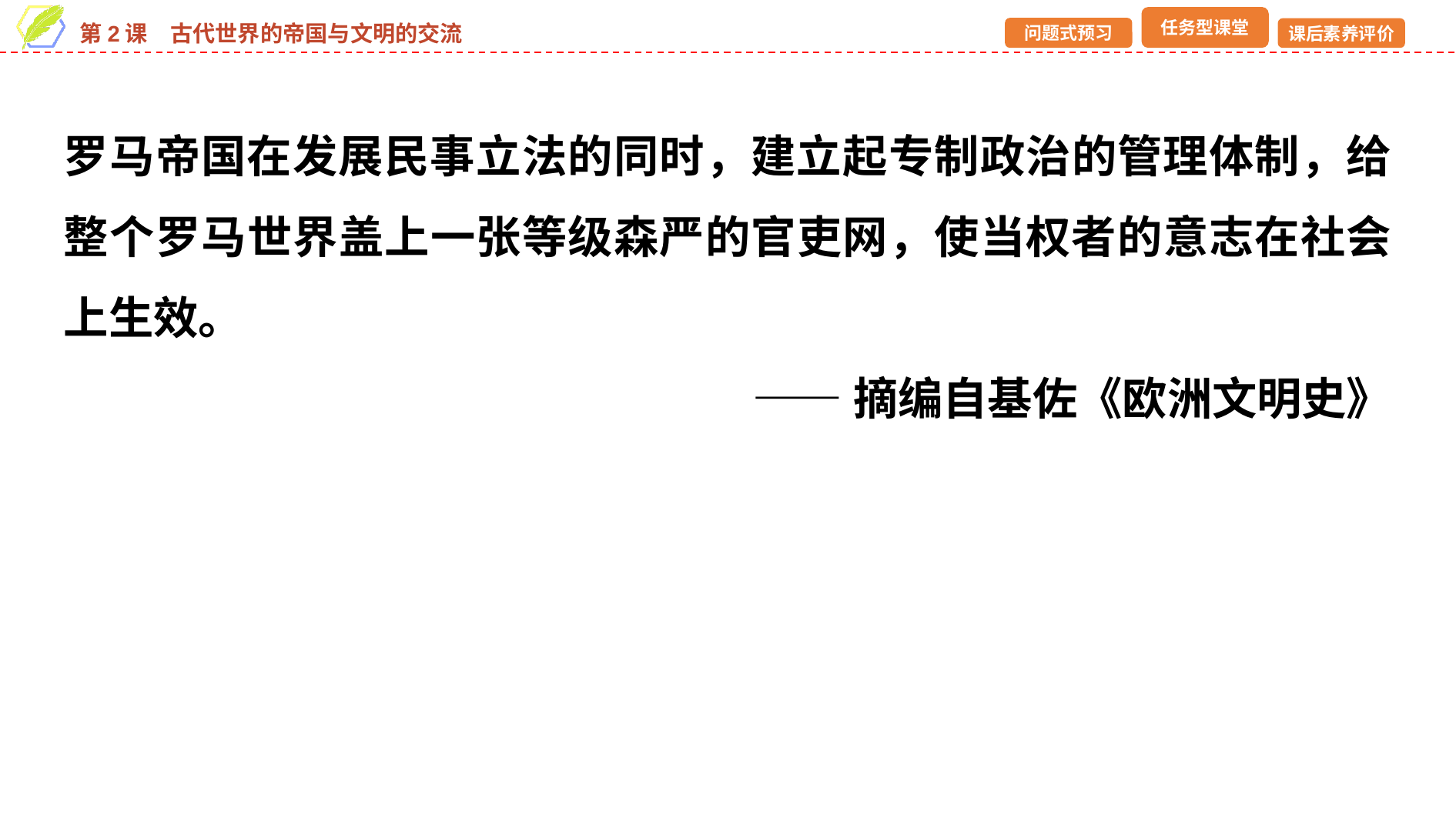

罗马帝国在发展民事立法的同时，建立起专制政治的管理体制，给整个罗马世界盖上一张等级森严的官吏网，使当权者的意志在社会上生效。
——摘编自基佐《欧洲文明史》